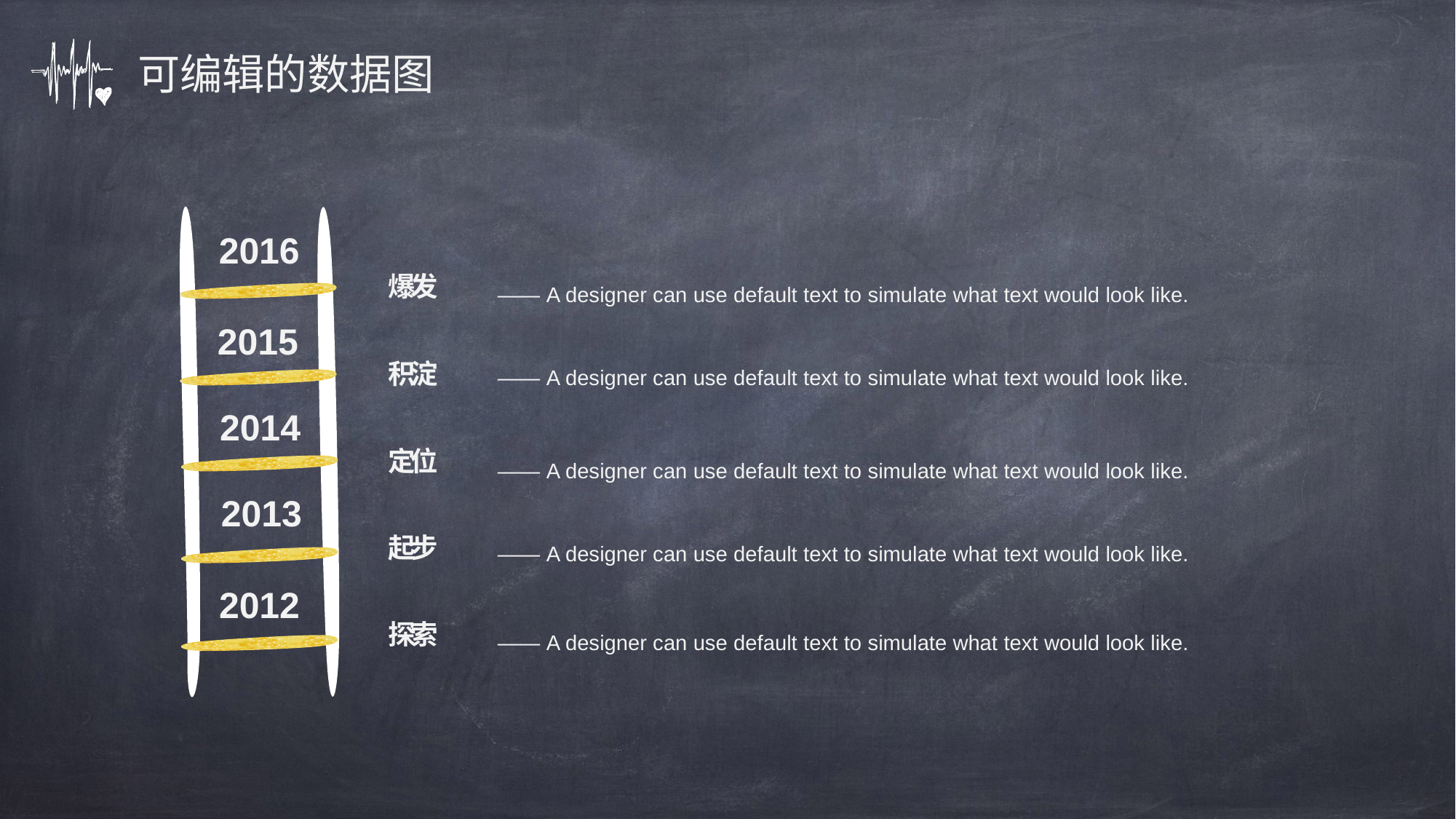

可编辑的数据图

2016

2015

2014

2013

2012
爆发
—— A designer can use default text to simulate what text would look like.
积淀
—— A designer can use default text to simulate what text would look like.
定位
—— A designer can use default text to simulate what text would look like.
起步
—— A designer can use default text to simulate what text would look like.
探索
—— A designer can use default text to simulate what text would look like.